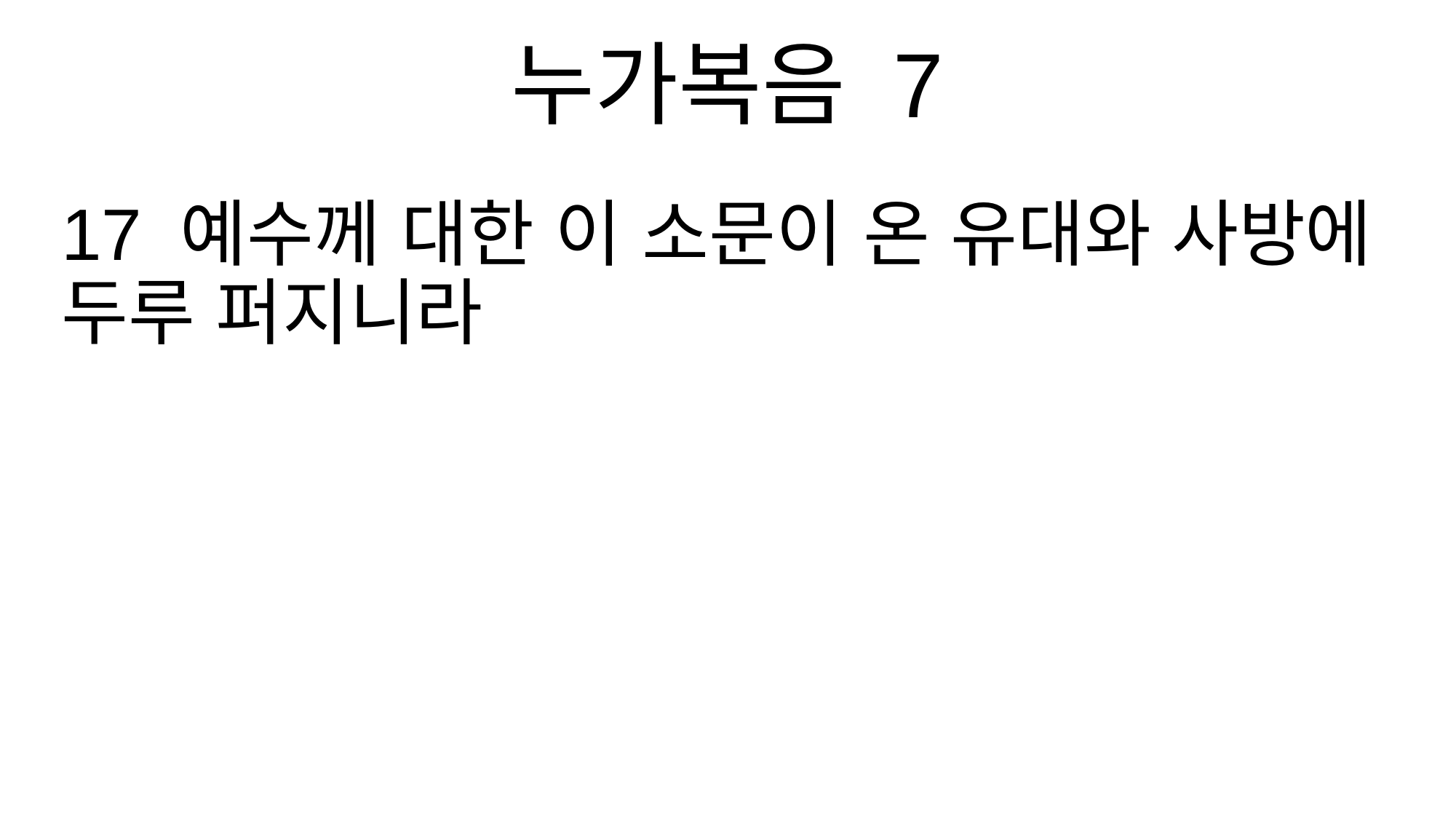

누가복음 7
17 예수께 대한 이 소문이 온 유대와 사방에 두루 퍼지니라